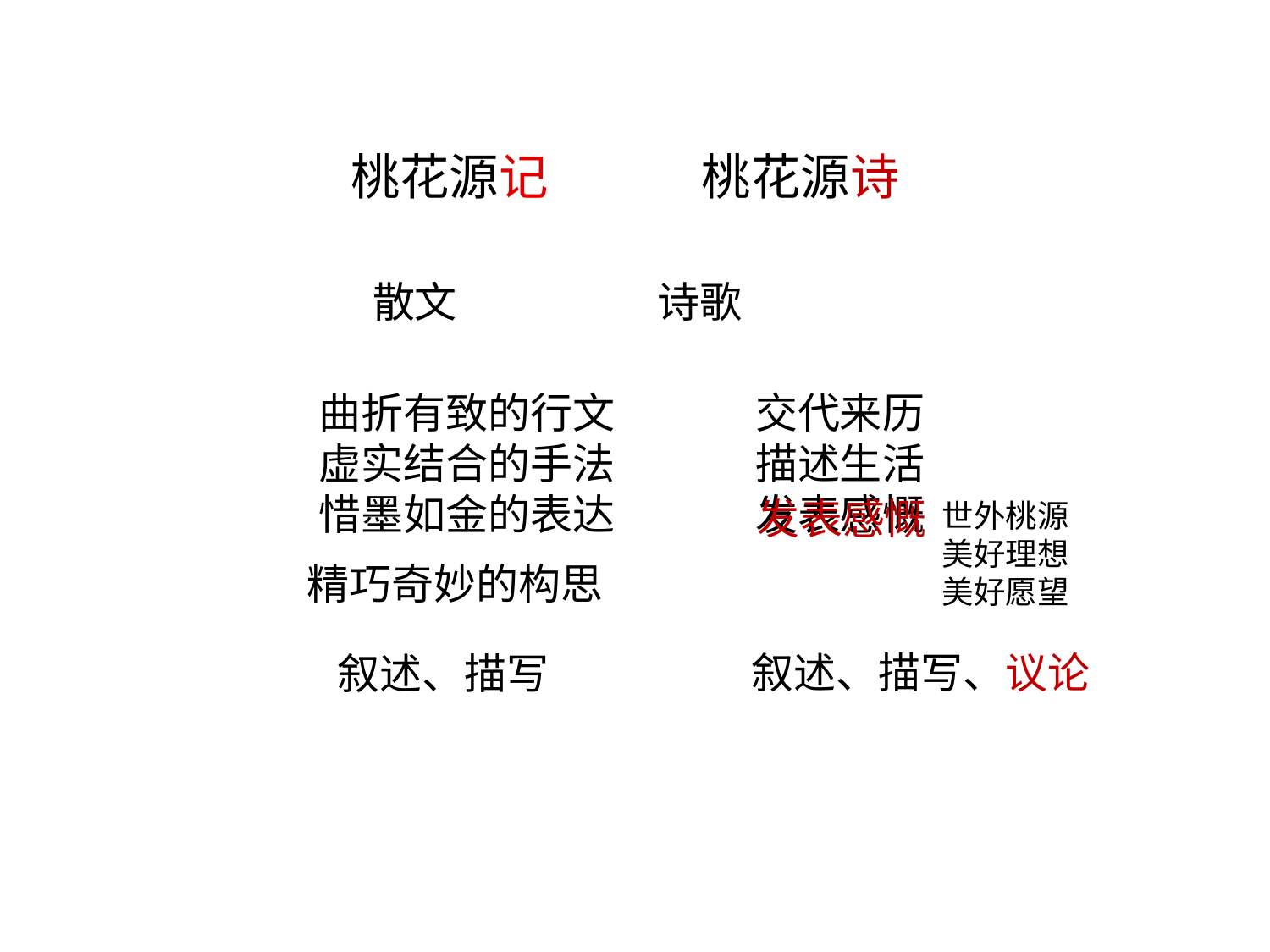

桃花源记              桃花源诗
              散文                     诗歌
交代来历
描述生活
发表感慨
          曲折有致的行文
          虚实结合的手法
          惜墨如金的表达
发表感慨
世外桃源
美好理想
美好愿望
精巧奇妙的构思
            叙述、描写、议论
            叙述、描写